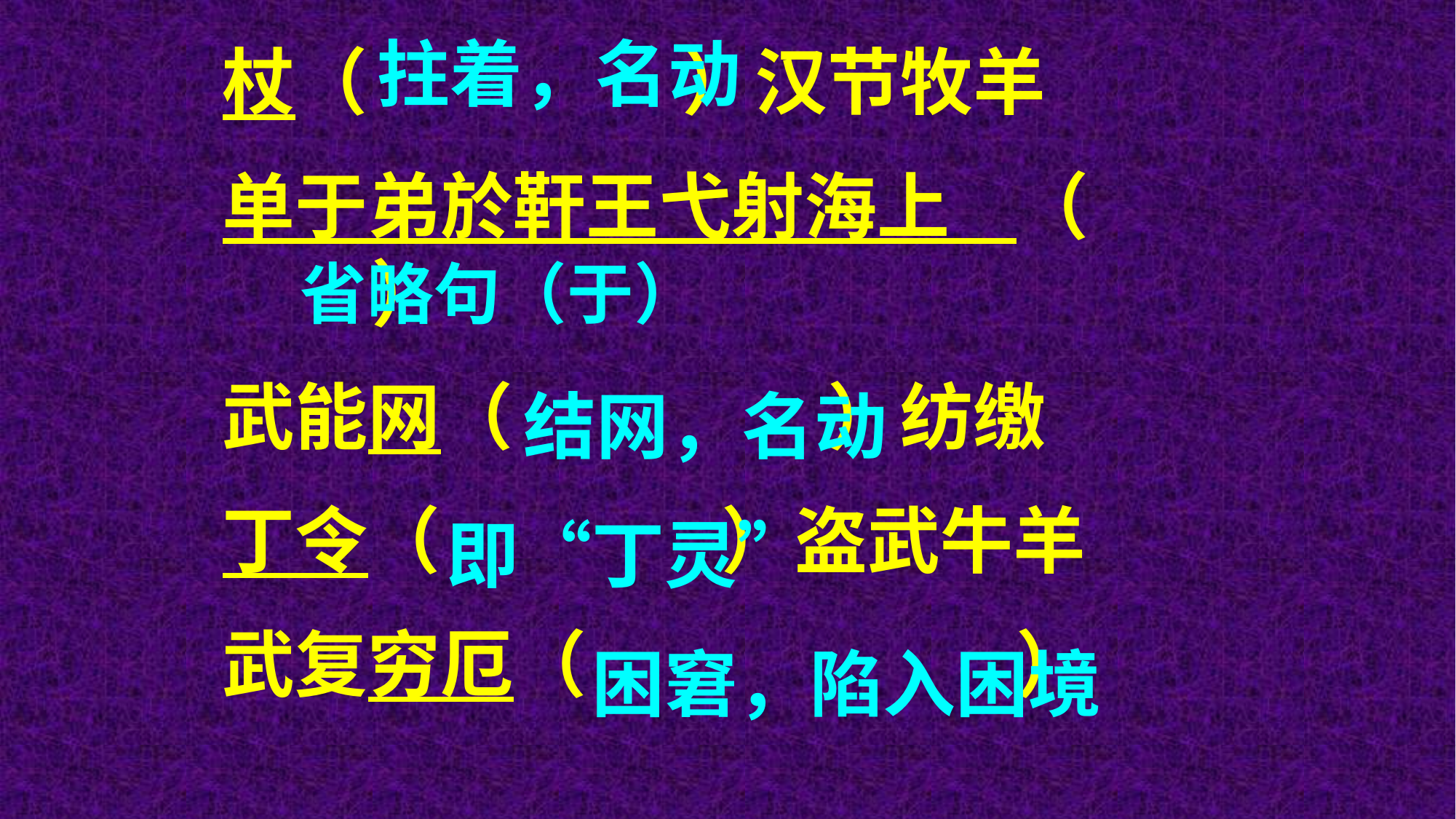

拄着，名动
杖（                   ）汉节牧羊
单于弟於靬王弋射海上    （                   ）
武能网（                   ）纺缴
丁令（                 ）盗武牛羊
武复穷厄（                          ）
省略句（于）
结网，名动
即“丁灵”
困窘，陷入困境